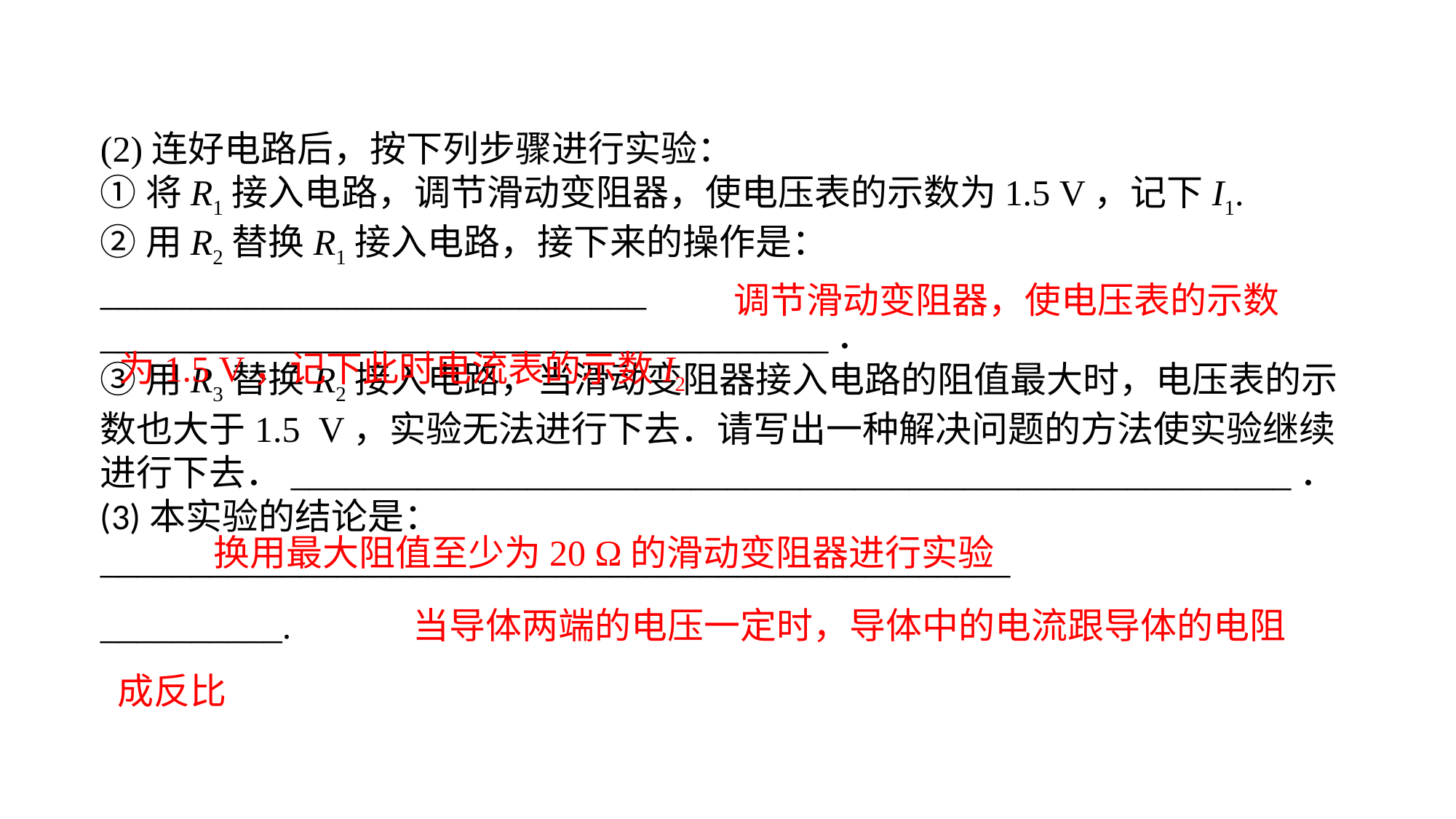

(2)连好电路后，按下列步骤进行实验：①将R1接入电路，调节滑动变阻器，使电压表的示数为1.5 V，记下I1.②用R2替换R1接入电路，接下来的操作是：______________________________________________________________________．③用R3替换R2接入电路，当滑动变阻器接入电路的阻值最大时，电压表的示数也大于1.5  V，实验无法进行下去．请写出一种解决问题的方法使实验继续进行下去．_______________________________________________________．(3)本实验的结论是：____________________________________________________________.
                                                                          调节滑动变阻器，使电压表的示数
为1.5 V，记下此时电流表的示数I2
换用最大阻值至少为20 Ω的滑动变阻器进行实验
                                   当导体两端的电压一定时，导体中的电流跟导体的电阻
成反比